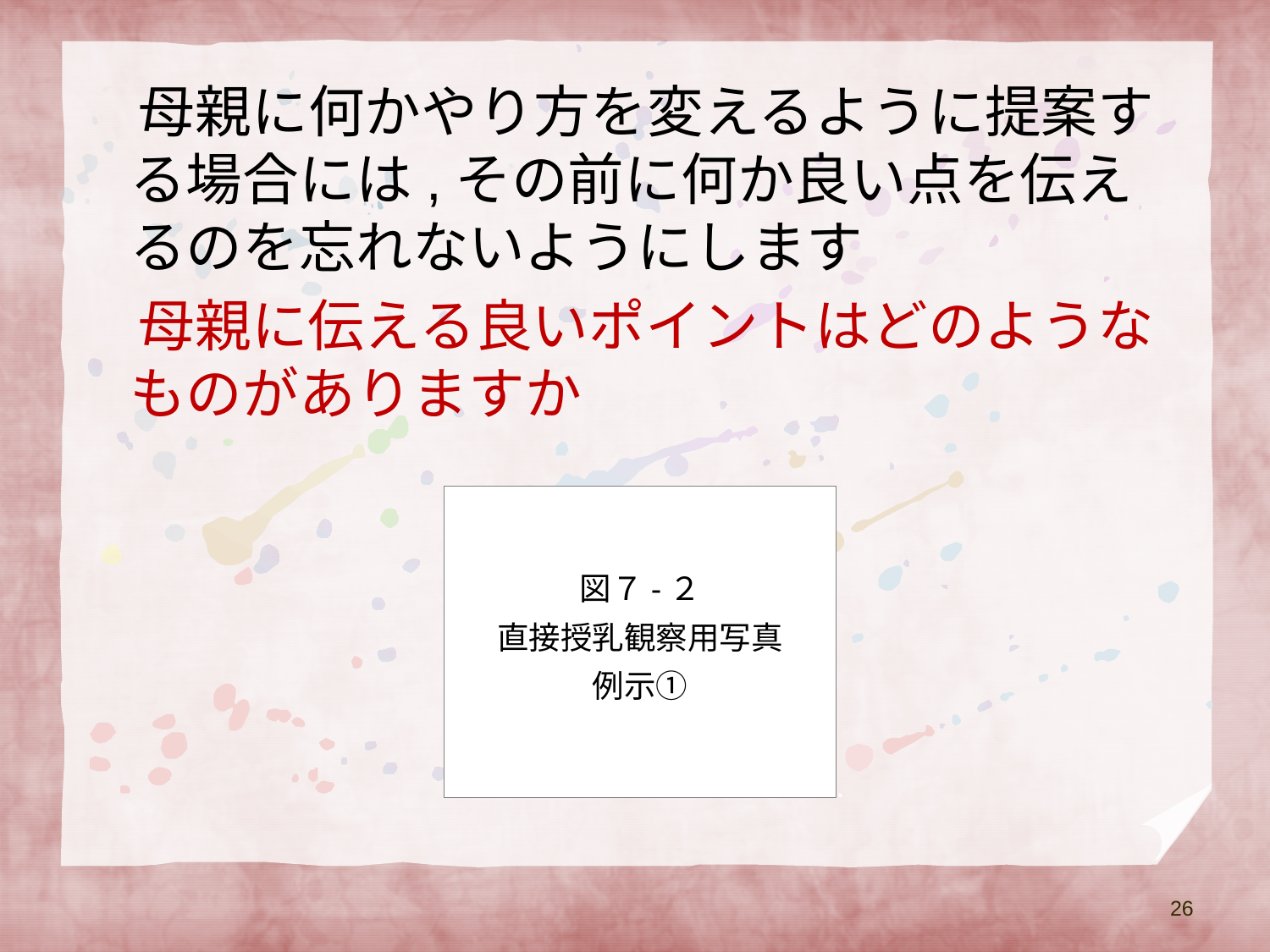

母親に何かやり方を変えるように提案する場合には,その前に何か良い点を伝えるのを忘れないようにします
　母親に伝える良いポイントはどのようなものがありますか

図７-２
直接授乳観察用写真
例示①

26